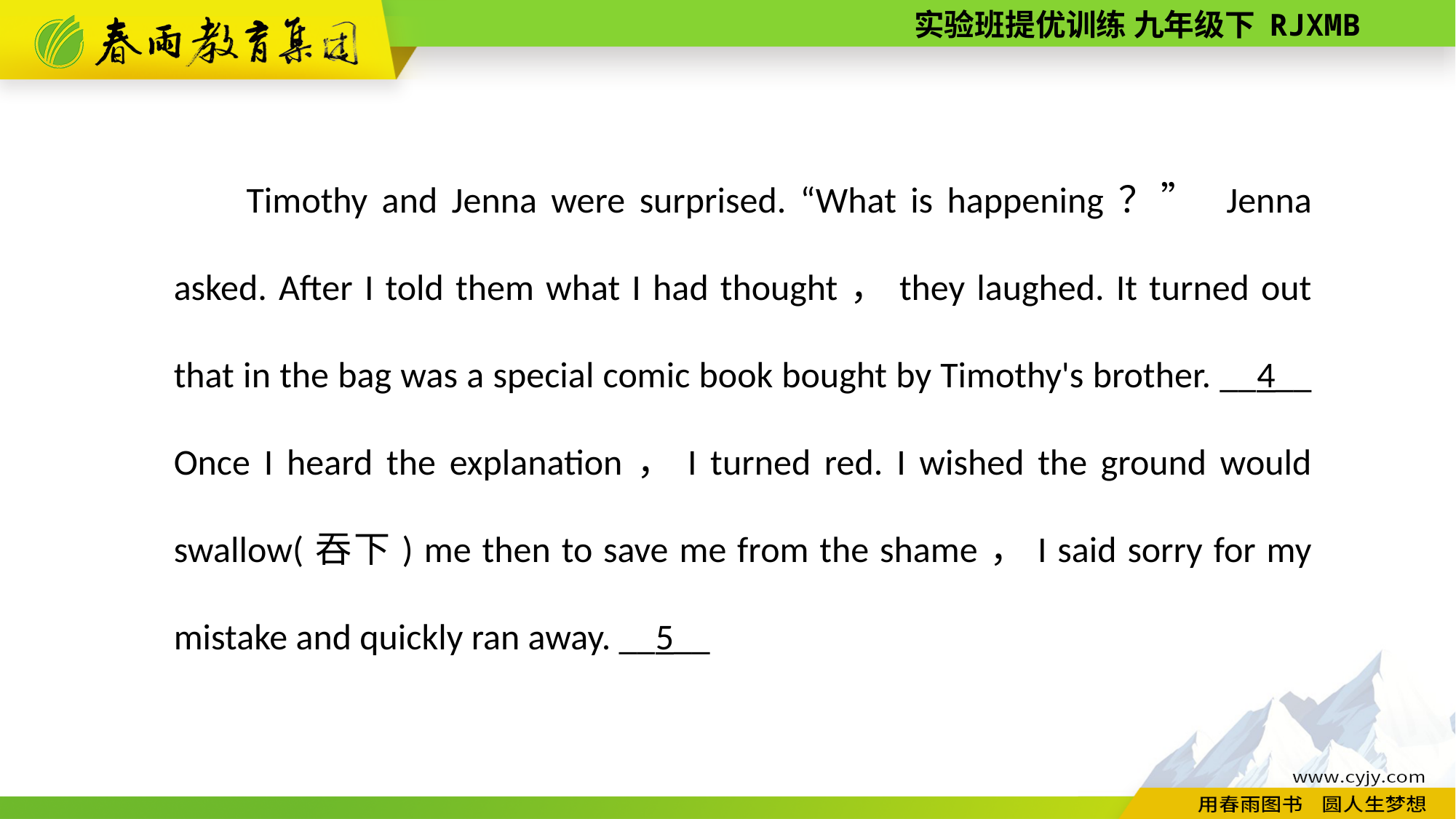

Timothy and Jenna were surprised. “What is happening？” Jenna asked. After I told them what I had thought，they laughed. It turned out that in the bag was a special comic book bought by Timothy's brother. __4__ Once I heard the explanation，I turned red. I wished the ground would swallow(吞下) me then to save me from the shame，I said sorry for my mistake and quickly ran away. __5__